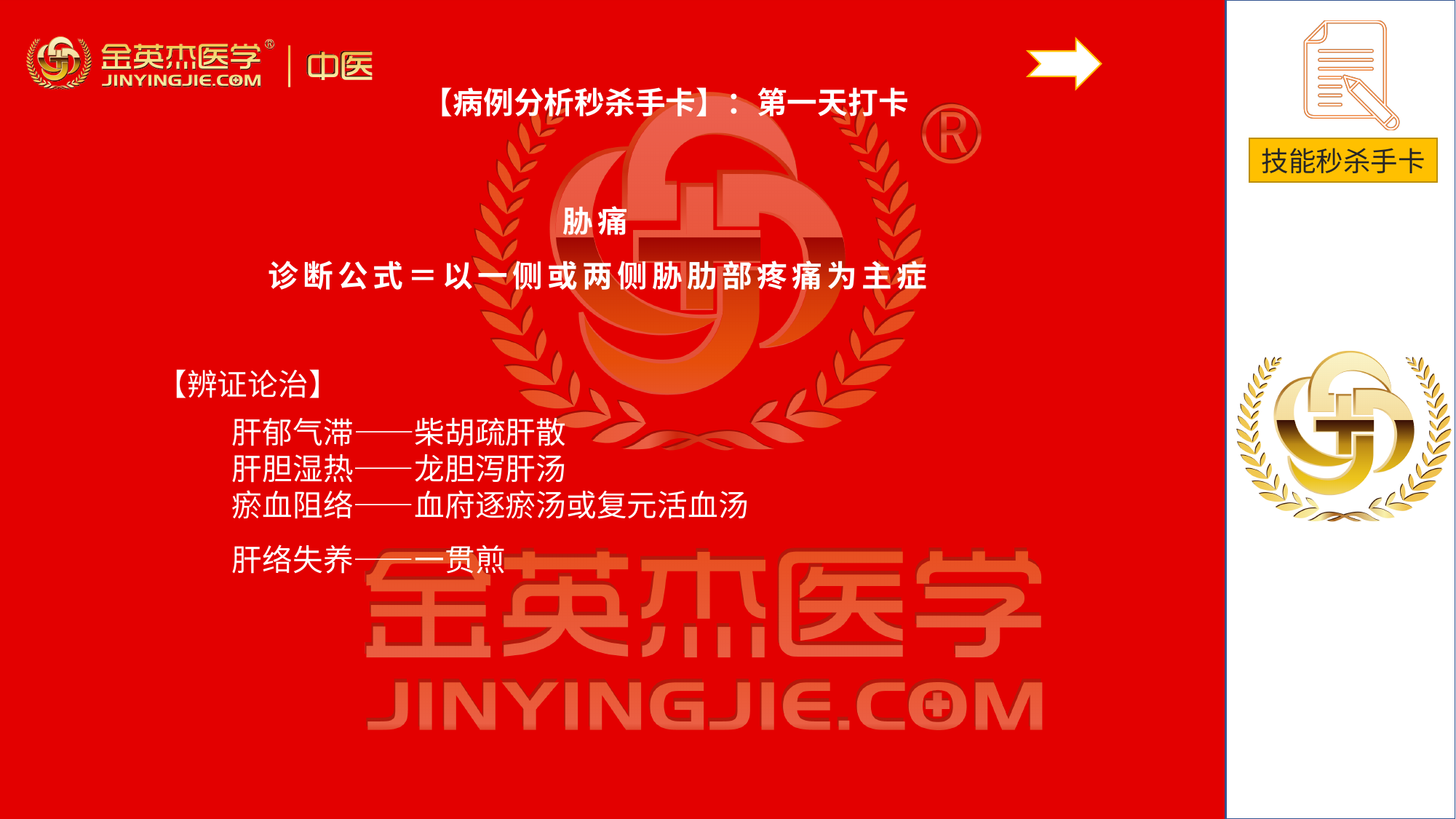

【病例分析秒杀手卡】：第一天打卡
胁痛
诊断公式＝以一侧或两侧胁肋部疼痛为主症
# 【辨证论治】
肝郁气滞——柴胡疏肝散肝胆湿热——龙胆泻肝汤瘀血阻络——血府逐瘀汤或复元活血汤肝络失养——一贯煎